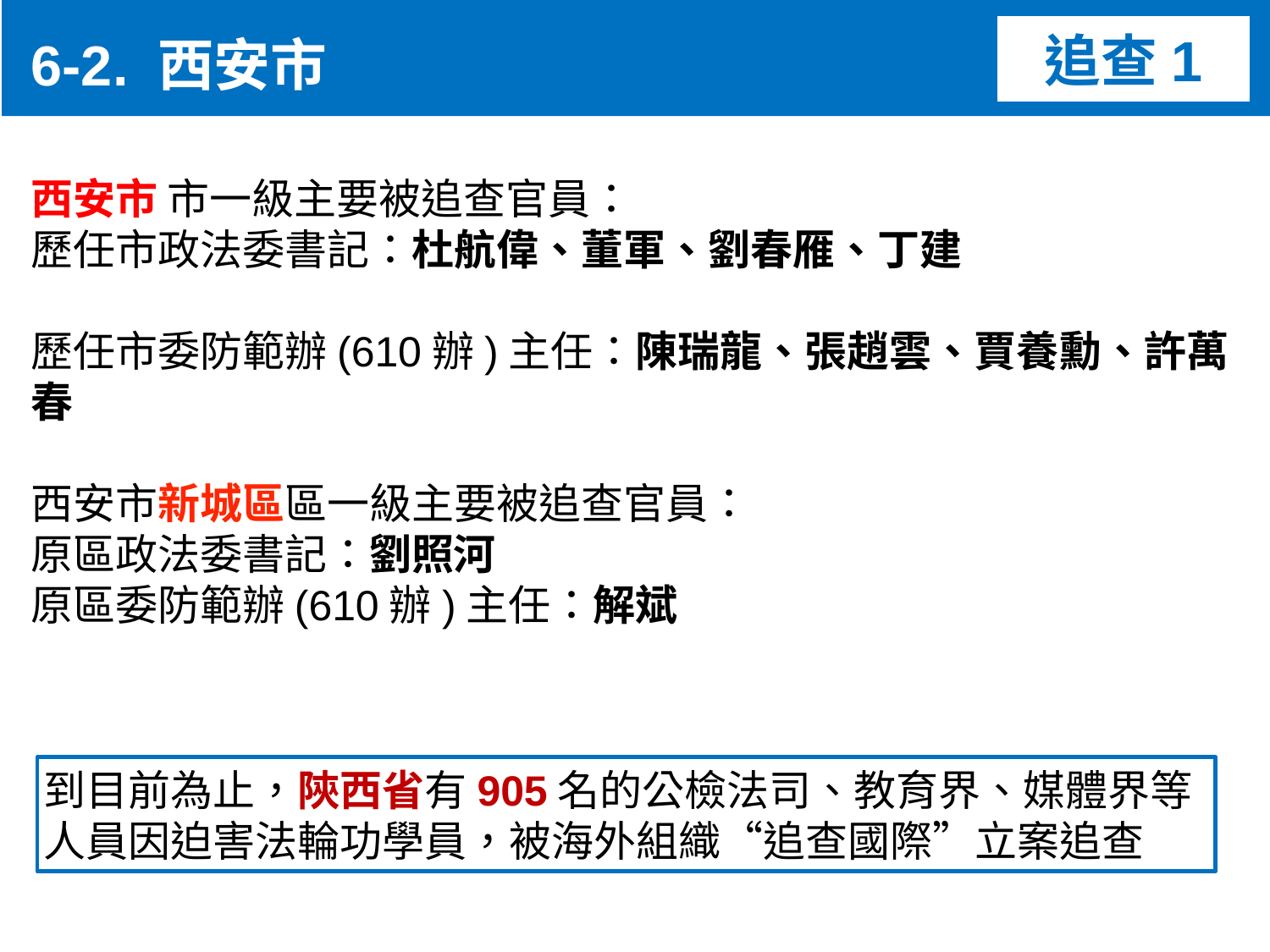

6-2. 西安市
追查1
西安市 市一級主要被追查官員：
歷任市政法委書記：杜航偉、董軍、劉春雁、丁建

歷任市委防範辦(610辦)主任：陳瑞龍、張趙雲、賈養勳、許萬春

西安市新城區區一級主要被追查官員：
原區政法委書記：劉照河
原區委防範辦(610辦)主任：解斌

到目前為止，陝西省有905名的公檢法司、教育界、媒體界等人員因迫害法輪功學員，被海外組織“追查國際”立案追查